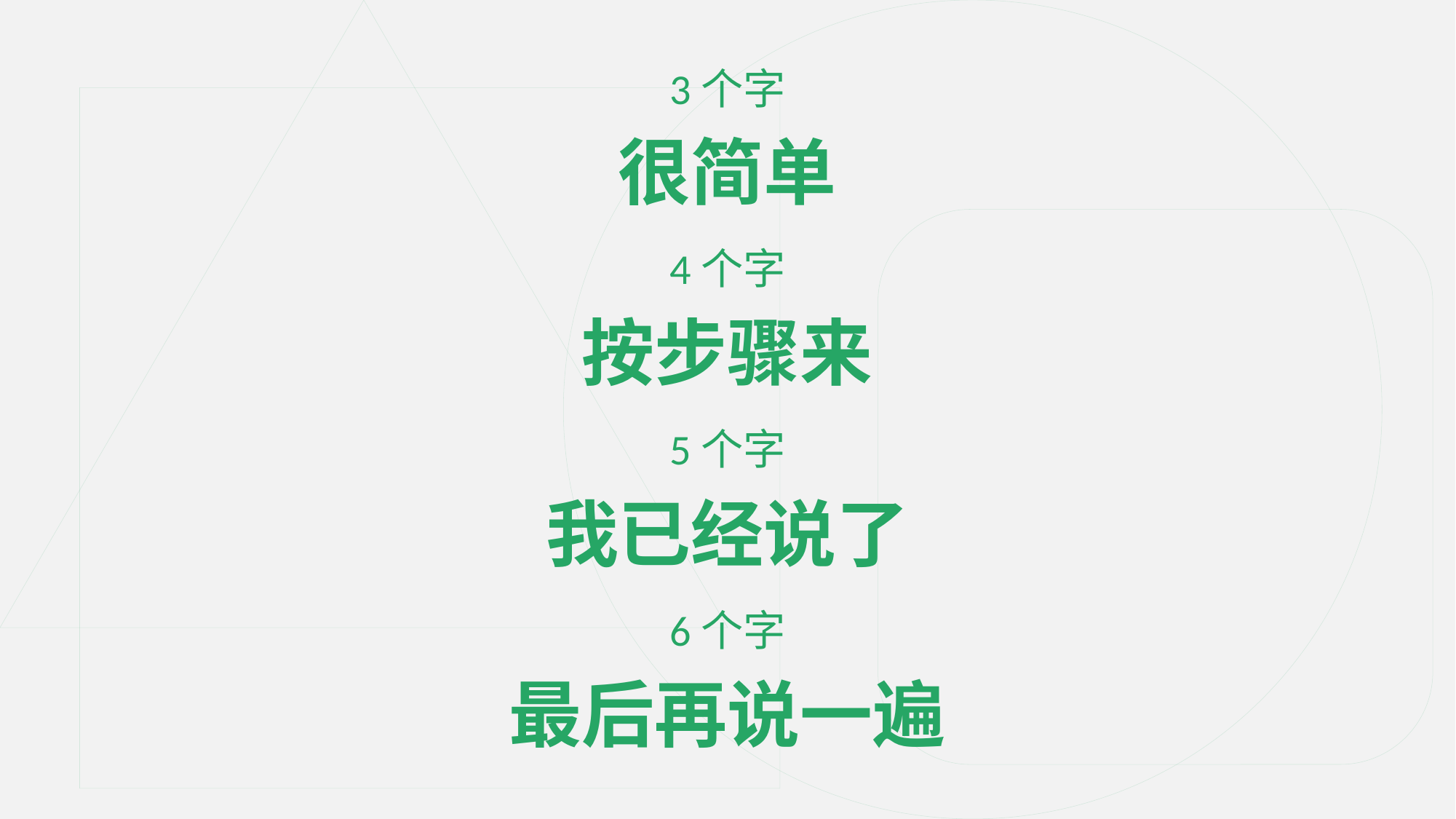

3个字
很简单
4个字
按步骤来
5个字
我已经说了
6个字
最后再说一遍